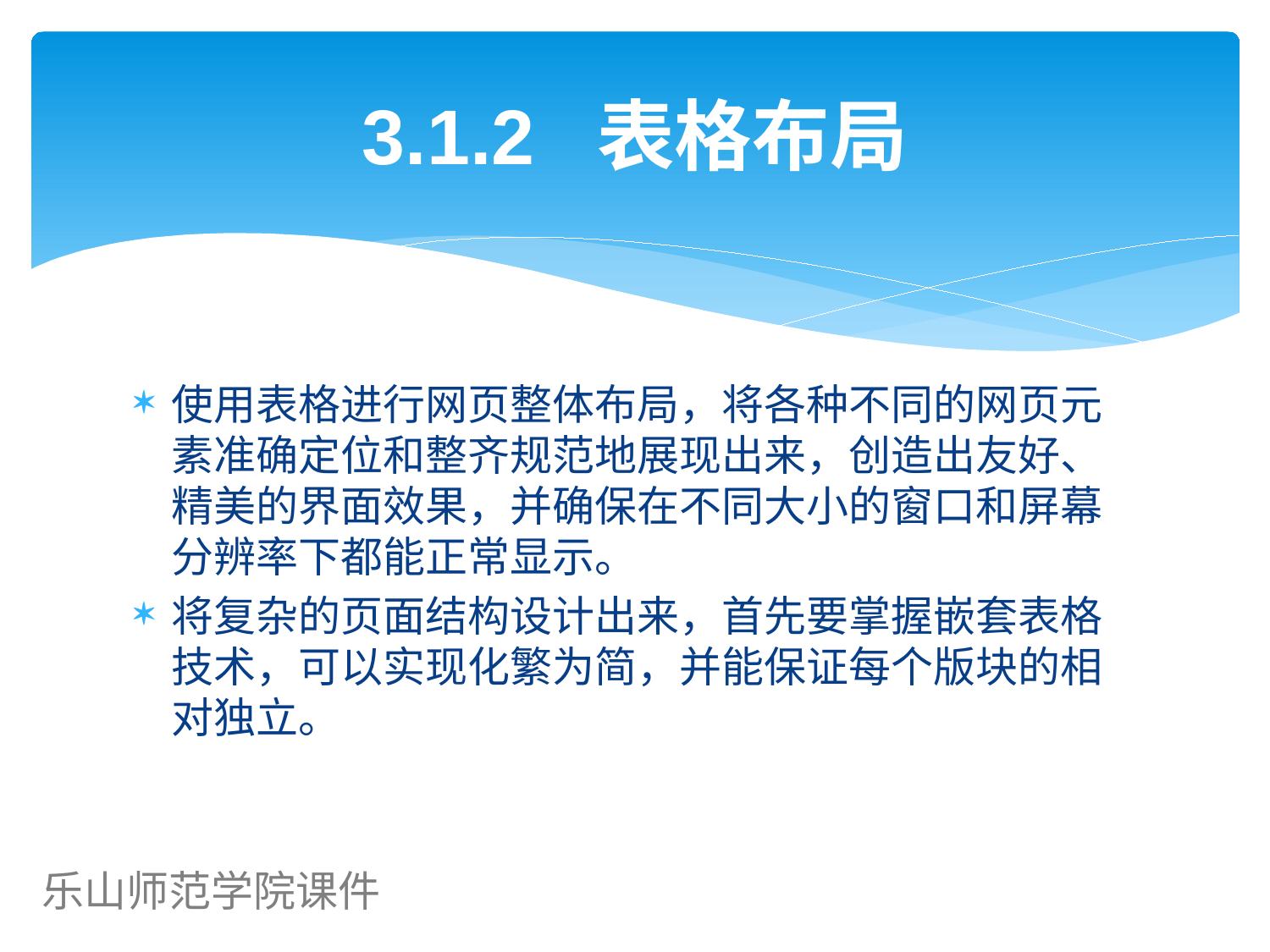

# 3.1.2  表格布局
使用表格进行网页整体布局，将各种不同的网页元素准确定位和整齐规范地展现出来，创造出友好、精美的界面效果，并确保在不同大小的窗口和屏幕分辨率下都能正常显示。
将复杂的页面结构设计出来，首先要掌握嵌套表格技术，可以实现化繁为简，并能保证每个版块的相对独立。